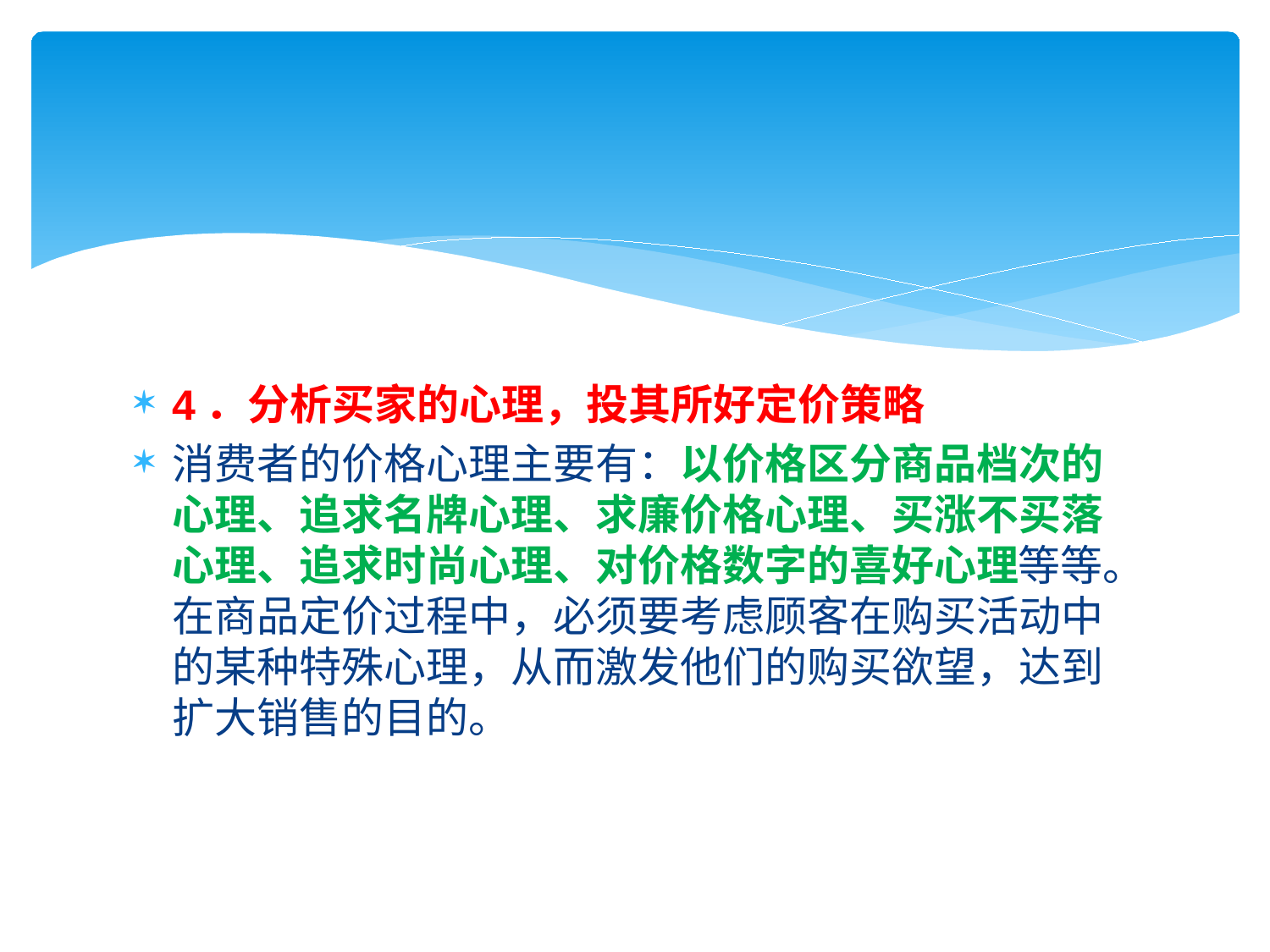

4．分析买家的心理，投其所好定价策略
消费者的价格心理主要有：以价格区分商品档次的心理、追求名牌心理、求廉价格心理、买涨不买落心理、追求时尚心理、对价格数字的喜好心理等等。在商品定价过程中，必须要考虑顾客在购买活动中的某种特殊心理，从而激发他们的购买欲望，达到扩大销售的目的。